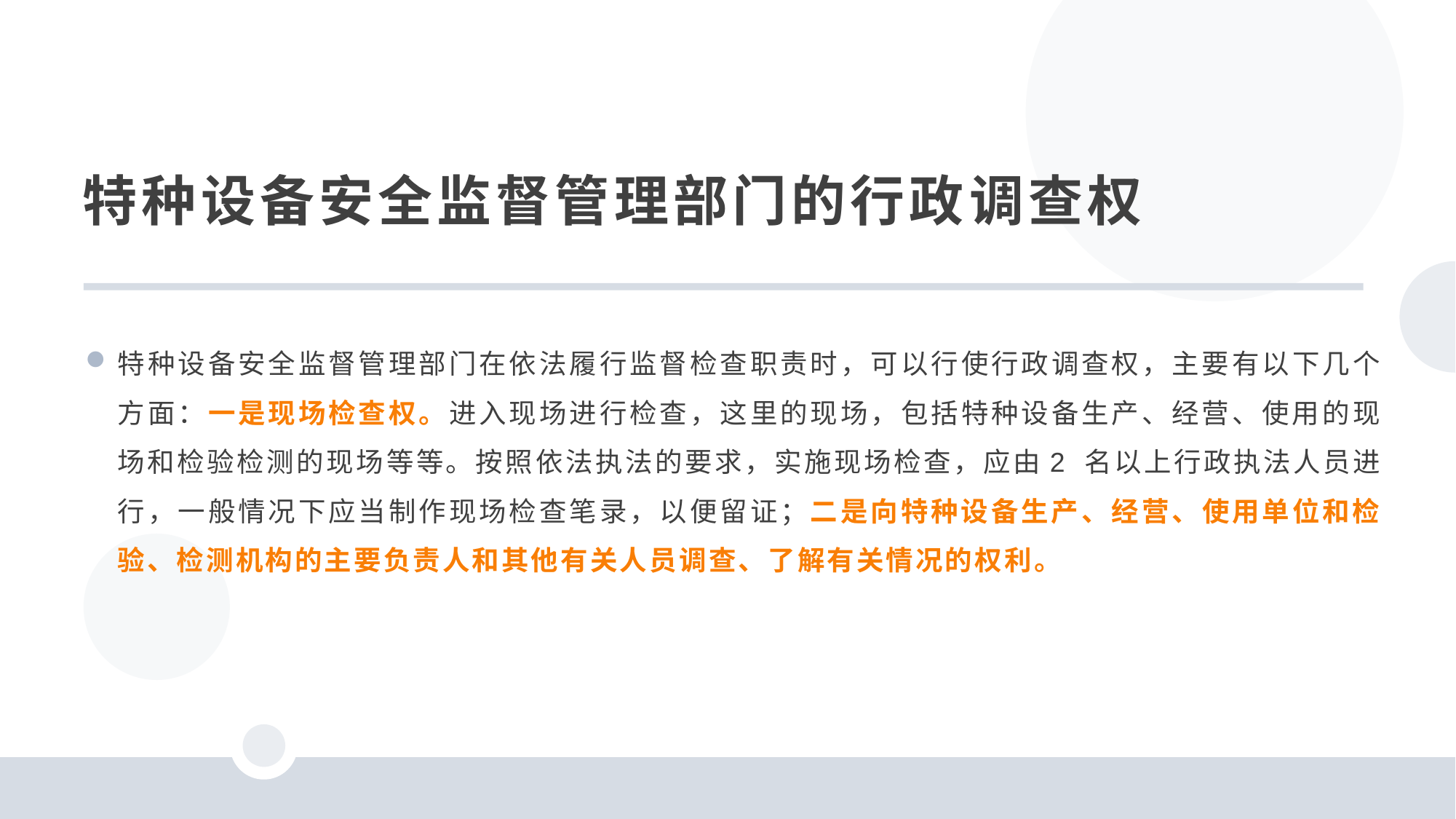

特种设备安全监督管理部门的行政调查权

特种设备安全监督管理部门在依法履行监督检查职责时，可以行使行政调查权，主要有以下几个方面：一是现场检查权。进入现场进行检查，这里的现场，包括特种设备生产、经营、使用的现场和检验检测的现场等等。按照依法执法的要求，实施现场检查，应由2 名以上行政执法人员进行，一般情况下应当制作现场检查笔录，以便留证；二是向特种设备生产、经营、使用单位和检验、检测机构的主要负责人和其他有关人员调查、了解有关情况的权利。